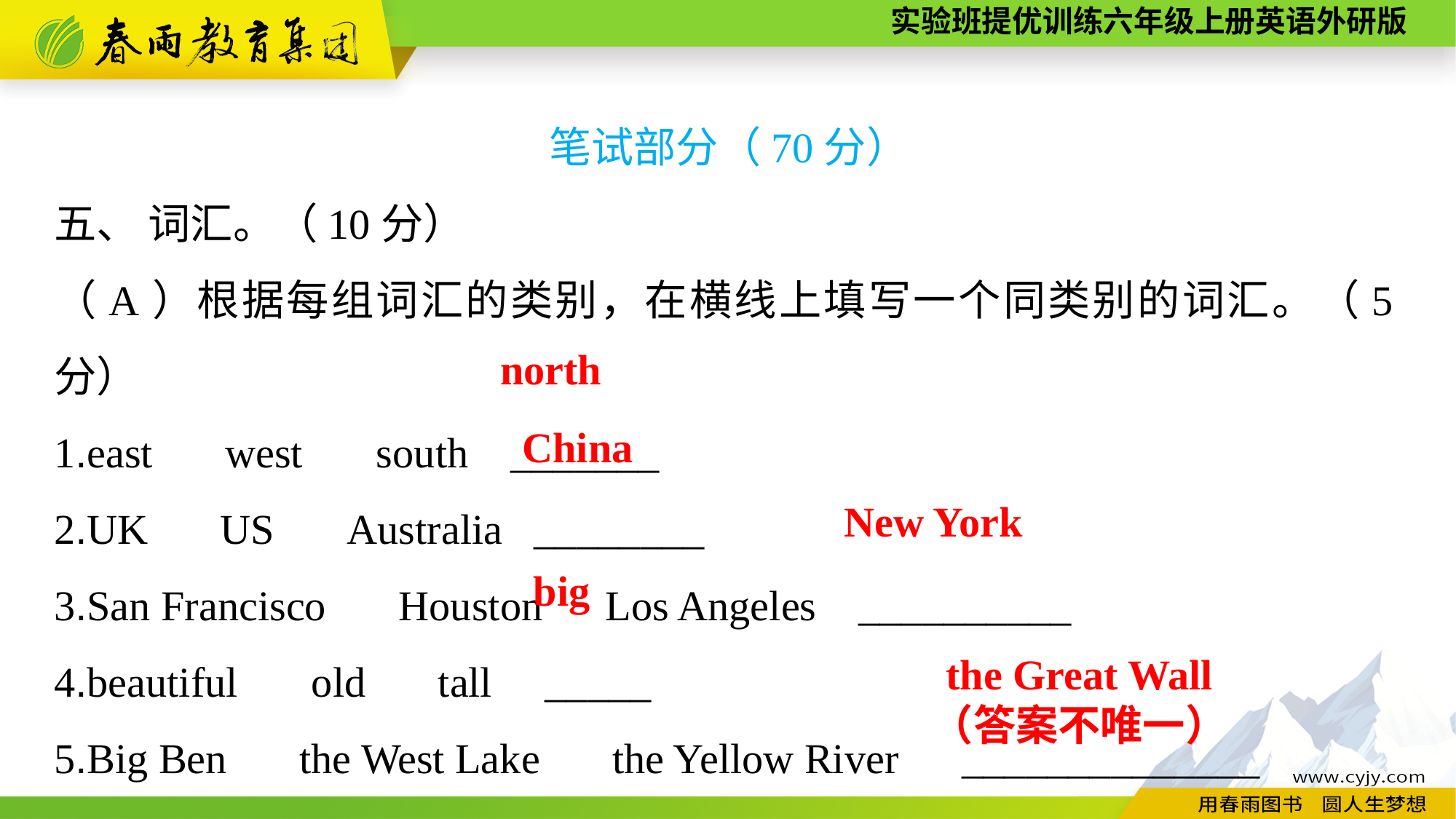

笔试部分（70分）
五、 词汇。（10分）
（A）根据每组词汇的类别，在横线上填写一个同类别的词汇。（5分）
1.east　 west 　south    _______
2.UK　 US　 Australia   ________
3.San Francisco　 Houston　Los Angeles    __________
4.beautiful 　old　 tall     _____
5.Big Ben　 the West Lake　 the Yellow River      ______________
north
China
New York
big
the Great Wall
（答案不唯一）